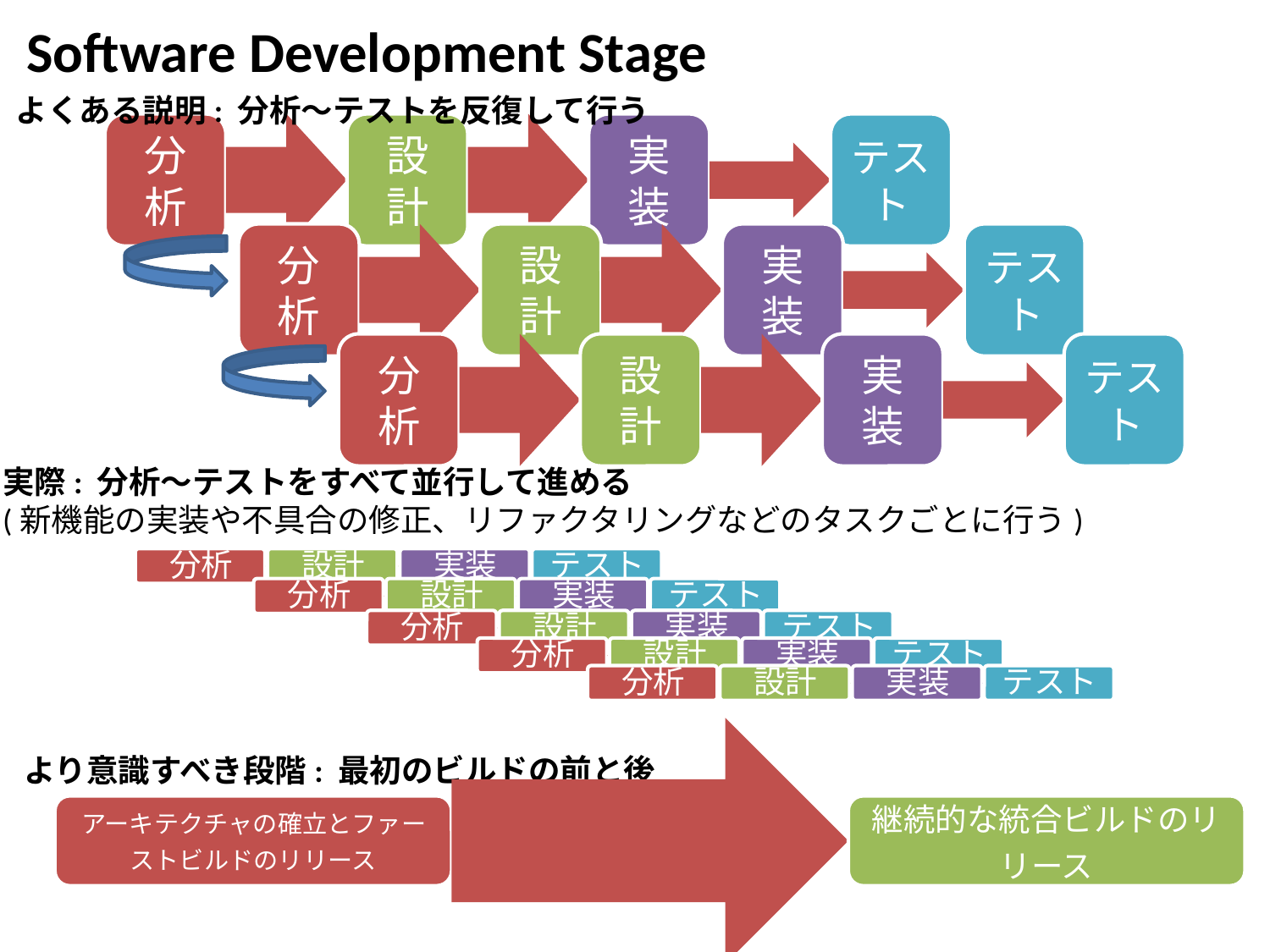

Software Development Stage
よくある説明: 分析～テストを反復して行う
分析
設計
実装
テスト
分析
設計
実装
テスト

分析
設計
実装
テスト

実際: 分析～テストをすべて並行して進める
(新機能の実装や不具合の修正、リファクタリングなどのタスクごとに行う)
分析

設計

実装

テスト
分析

設計

実装

テスト
分析

設計

実装

テスト
分析

設計

実装

テスト
分析

設計

実装

テスト
より意識すべき段階: 最初のビルドの前と後
アーキテクチャの確立とファーストビルドのリリース
継続的な統合ビルドのリリース